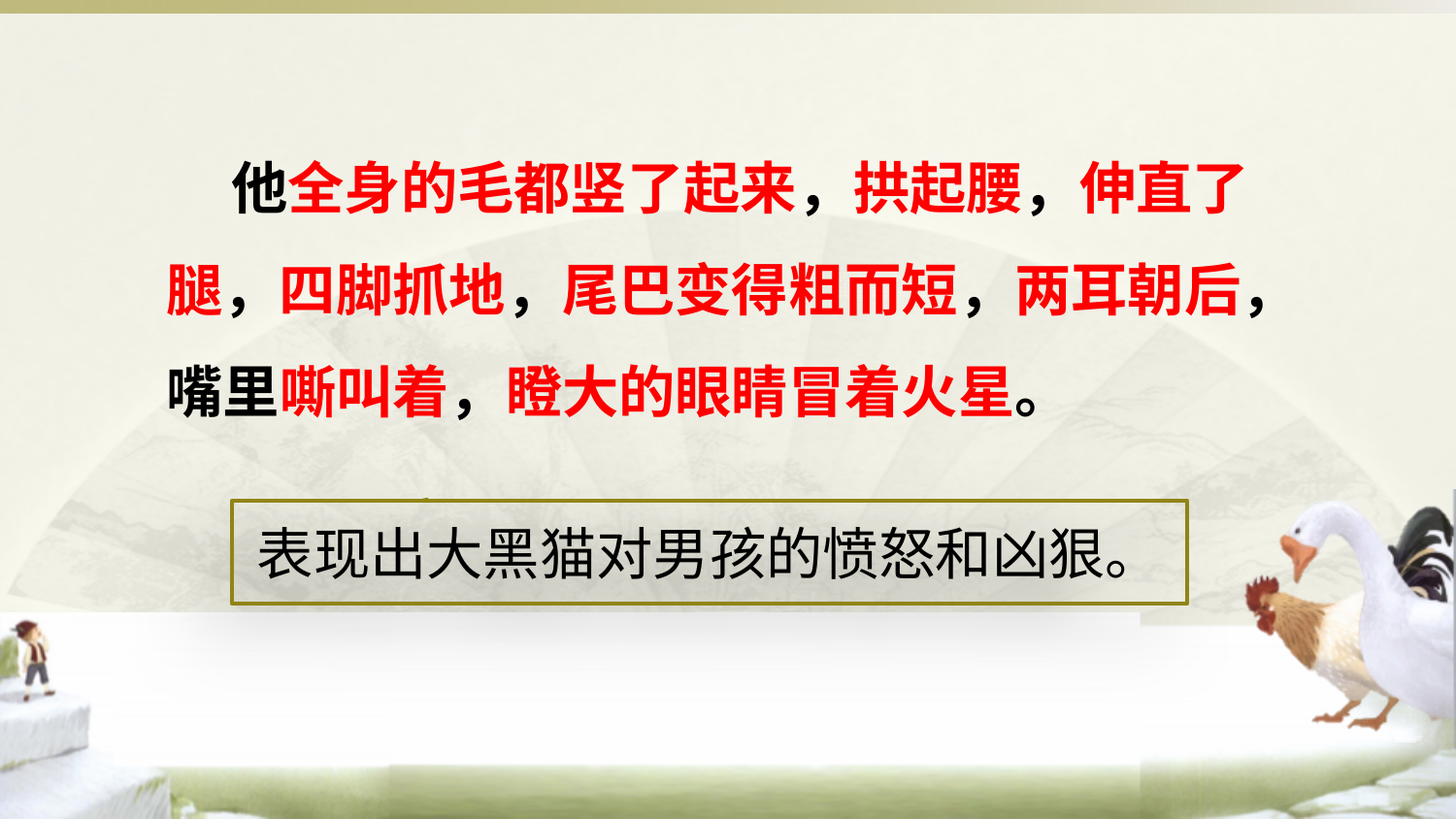

他全身的毛都竖了起来，拱起腰，伸直了腿，四脚抓地，尾巴变得粗而短，两耳朝后，嘴里嘶叫着，瞪大的眼睛冒着火星。
表现出大黑猫对男孩的愤怒和凶狠。